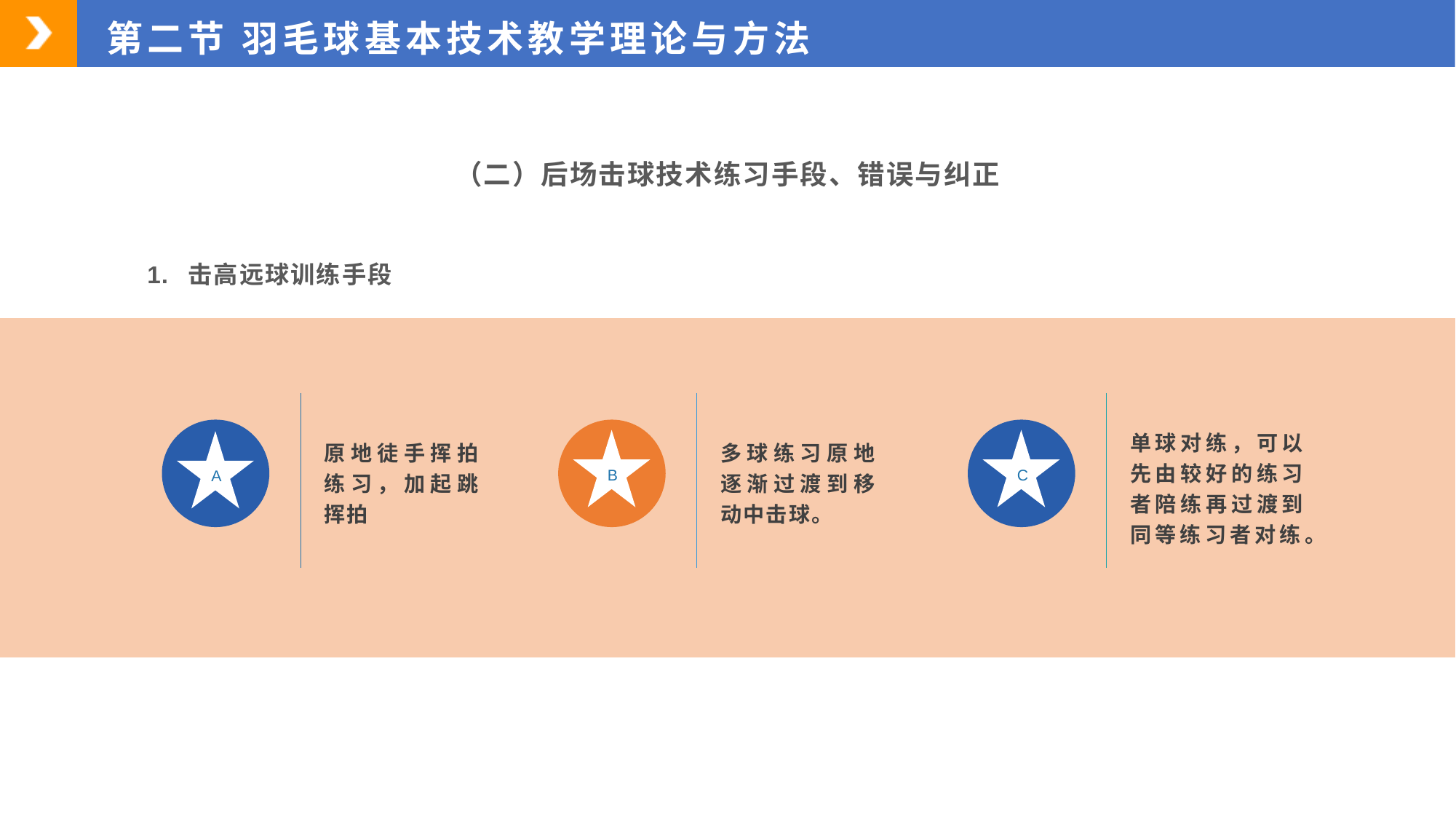

第二节 羽毛球基本技术教学理论与方法
（二）后场击球技术练习手段、错误与纠正
击高远球训练手段

单球对练，可以先由较好的练习者陪练再过渡到同等练习者对练。
原地徒手挥拍练习，加起跳挥拍
多球练习原地逐渐过渡到移动中击球。

B
C
A